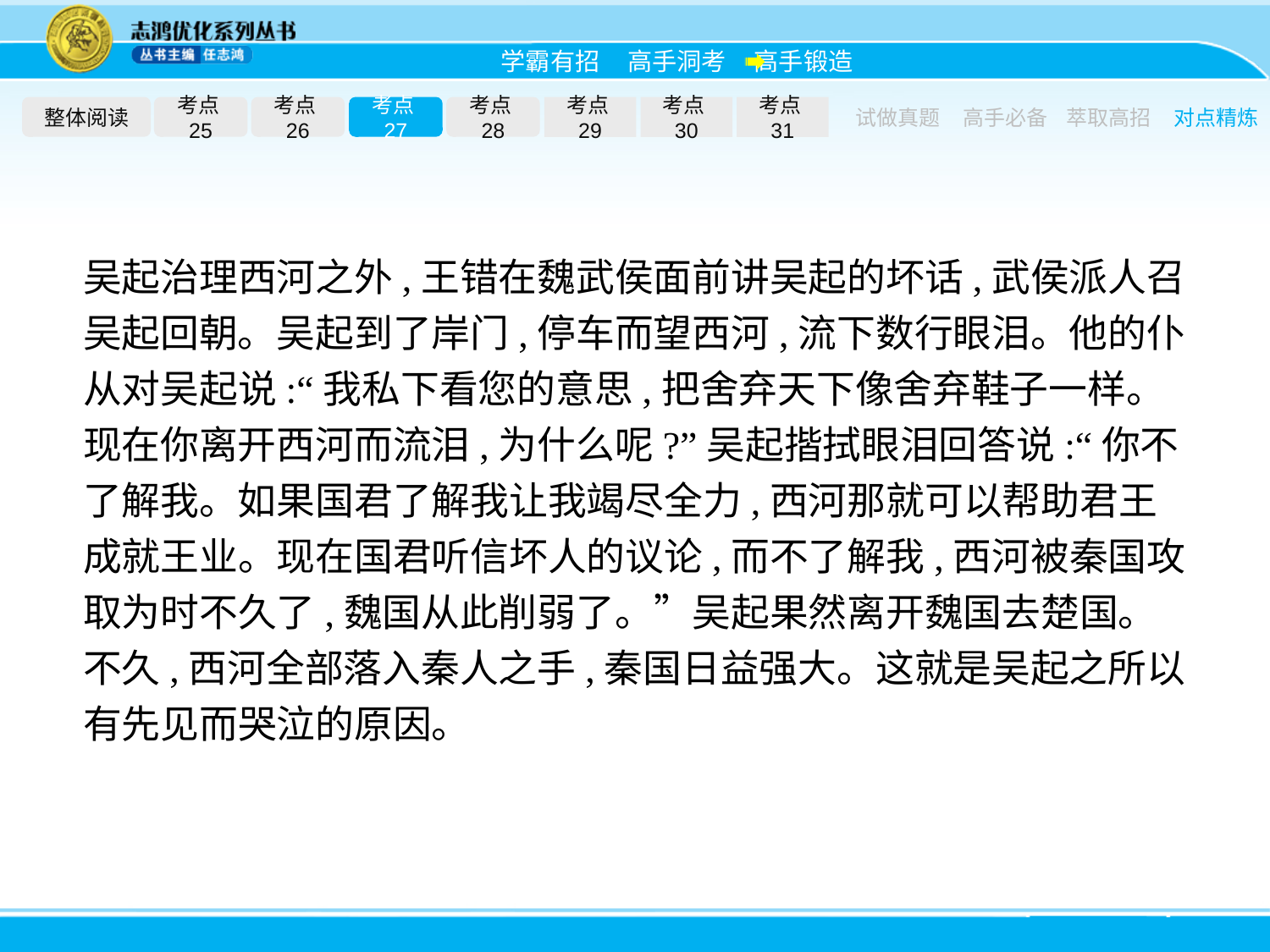

整体阅读
考点25
考点26
考点27
考点28
考点29
考点30
考点31
试做真题
高手必备
萃取高招
对点精炼
吴起治理西河之外,王错在魏武侯面前讲吴起的坏话,武侯派人召吴起回朝。吴起到了岸门,停车而望西河,流下数行眼泪。他的仆从对吴起说:“我私下看您的意思,把舍弃天下像舍弃鞋子一样。现在你离开西河而流泪,为什么呢?”吴起揩拭眼泪回答说:“你不了解我。如果国君了解我让我竭尽全力,西河那就可以帮助君王成就王业。现在国君听信坏人的议论,而不了解我,西河被秦国攻取为时不久了,魏国从此削弱了。”吴起果然离开魏国去楚国。不久,西河全部落入秦人之手,秦国日益强大。这就是吴起之所以有先见而哭泣的原因。